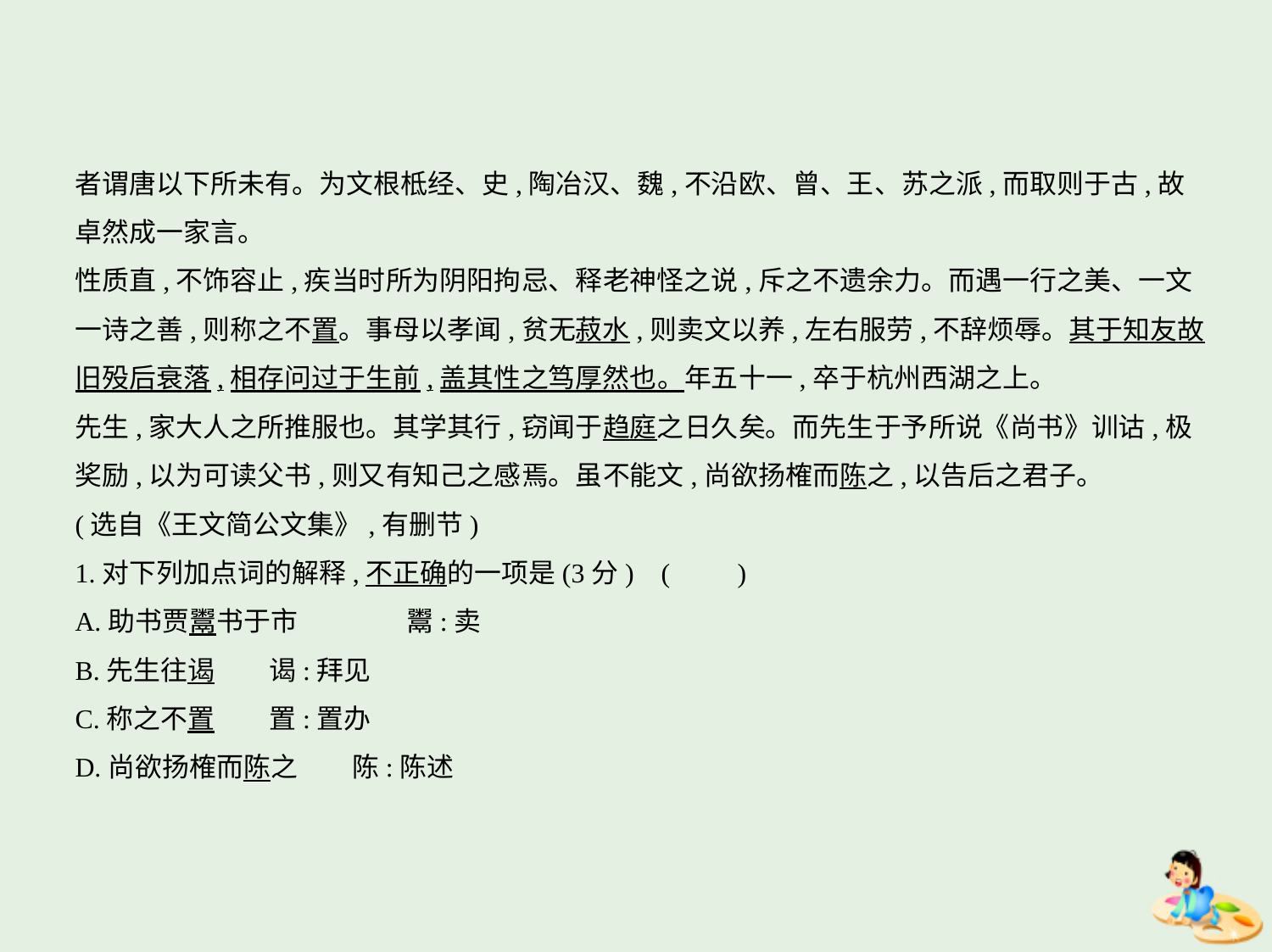

者谓唐以下所未有。为文根柢经、史,陶冶汉、魏,不沿欧、曾、王、苏之派,而取则于古,故
卓然成一家言。
性质直,不饰容止,疾当时所为阴阳拘忌、释老神怪之说,斥之不遗余力。而遇一行之美、一文
一诗之善,则称之不置。事母以孝闻,贫无菽水,则卖文以养,左右服劳,不辞烦辱。其于知友故
旧殁后衰落,相存问过于生前,盖其性之笃厚然也。年五十一,卒于杭州西湖之上。
先生,家大人之所推服也。其学其行,窃闻于趋庭之日久矣。而先生于予所说《尚书》训诂,极
奖励,以为可读父书,则又有知己之感焉。虽不能文,尚欲扬榷而陈之,以告后之君子。
(选自《王文简公文集》,有删节)
1.对下列加点词的解释,不正确的一项是(3分) (　　)
A.助书贾鬻书于市　　　　鬻:卖
B.先生往谒　　谒:拜见
C.称之不置　　置:置办
D.尚欲扬榷而陈之　　陈:陈述